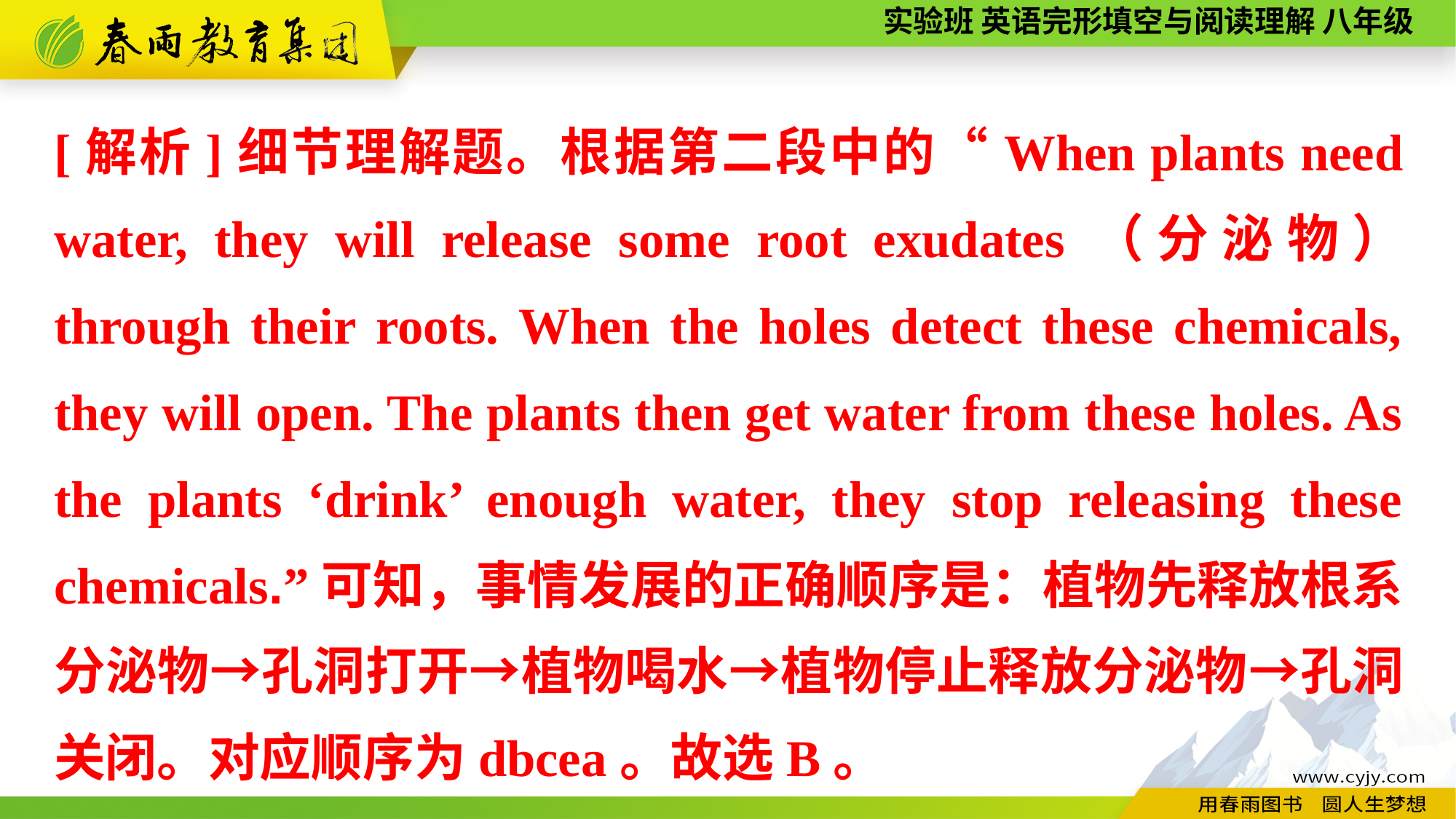

[解析]细节理解题。根据第二段中的“When plants need water, they will release some root exudates（分泌物） through their roots. When the holes detect these chemicals, they will open. The plants then get water from these holes. As the plants ‘drink’ enough water, they stop releasing these chemicals.”可知，事情发展的正确顺序是：植物先释放根系分泌物→孔洞打开→植物喝水→植物停止释放分泌物→孔洞关闭。对应顺序为dbcea。故选B。